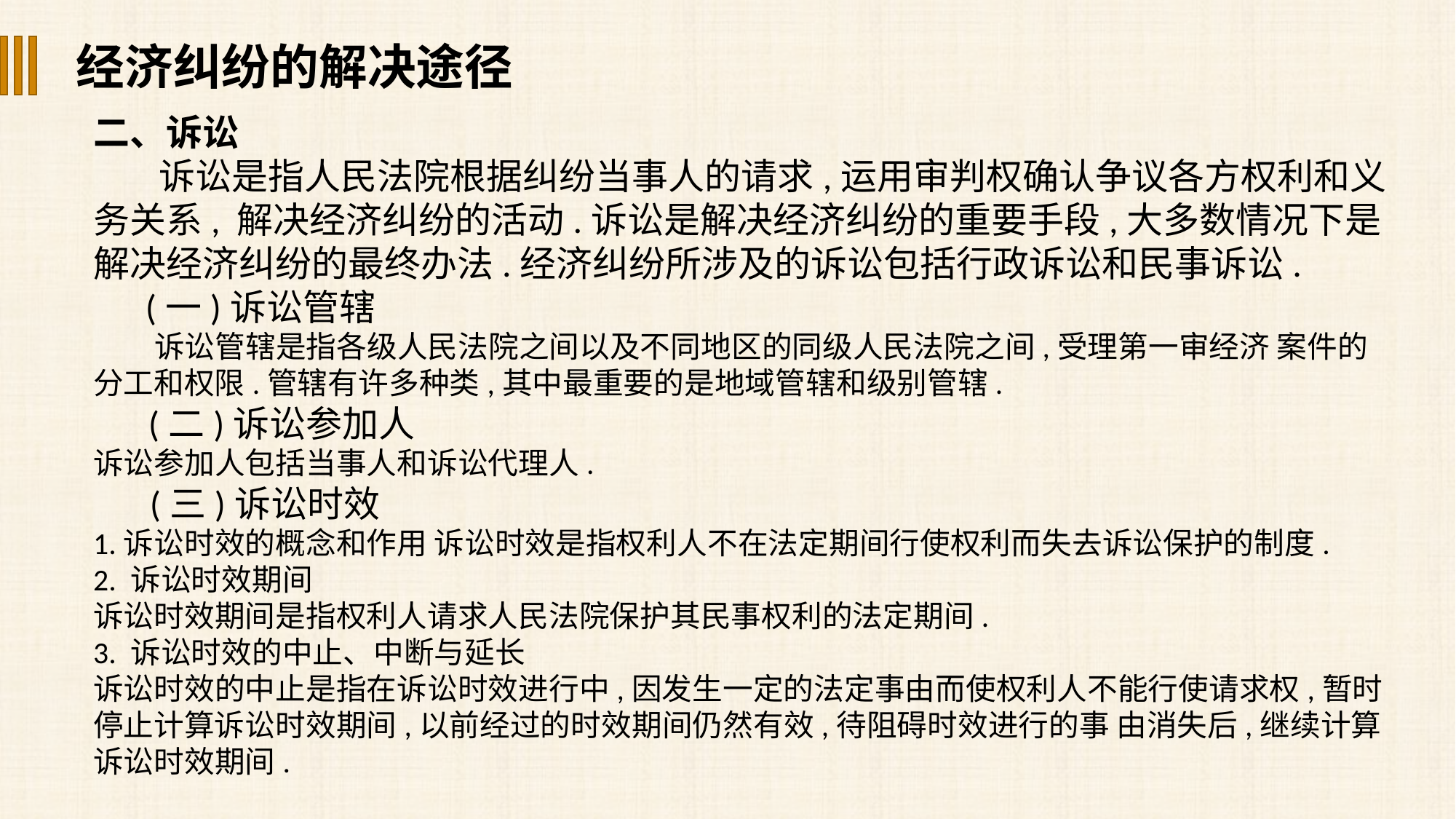

经济纠纷的解决途径

二、诉讼
       诉讼是指人民法院根据纠纷当事人的请求,运用审判权确认争议各方权利和义务关系, 解决经济纠纷的活动.诉讼是解决经济纠纷的重要手段,大多数情况下是解决经济纠纷的最终办法.经济纠纷所涉及的诉讼包括行政诉讼和民事诉讼.
       (一)诉讼管辖
        诉讼管辖是指各级人民法院之间以及不同地区的同级人民法院之间,受理第一审经济 案件的分工和权限.管辖有许多种类,其中最重要的是地域管辖和级别管辖.
        (二)诉讼参加人
诉讼参加人包括当事人和诉讼代理人.
        (三)诉讼时效
1.诉讼时效的概念和作用 诉讼时效是指权利人不在法定期间行使权利而失去诉讼保护的制度.
2. 诉讼时效期间
诉讼时效期间是指权利人请求人民法院保护其民事权利的法定期间.
3. 诉讼时效的中止、中断与延长
诉讼时效的中止是指在诉讼时效进行中,因发生一定的法定事由而使权利人不能行使请求权,暂时停止计算诉讼时效期间,以前经过的时效期间仍然有效,待阻碍时效进行的事 由消失后,继续计算诉讼时效期间.